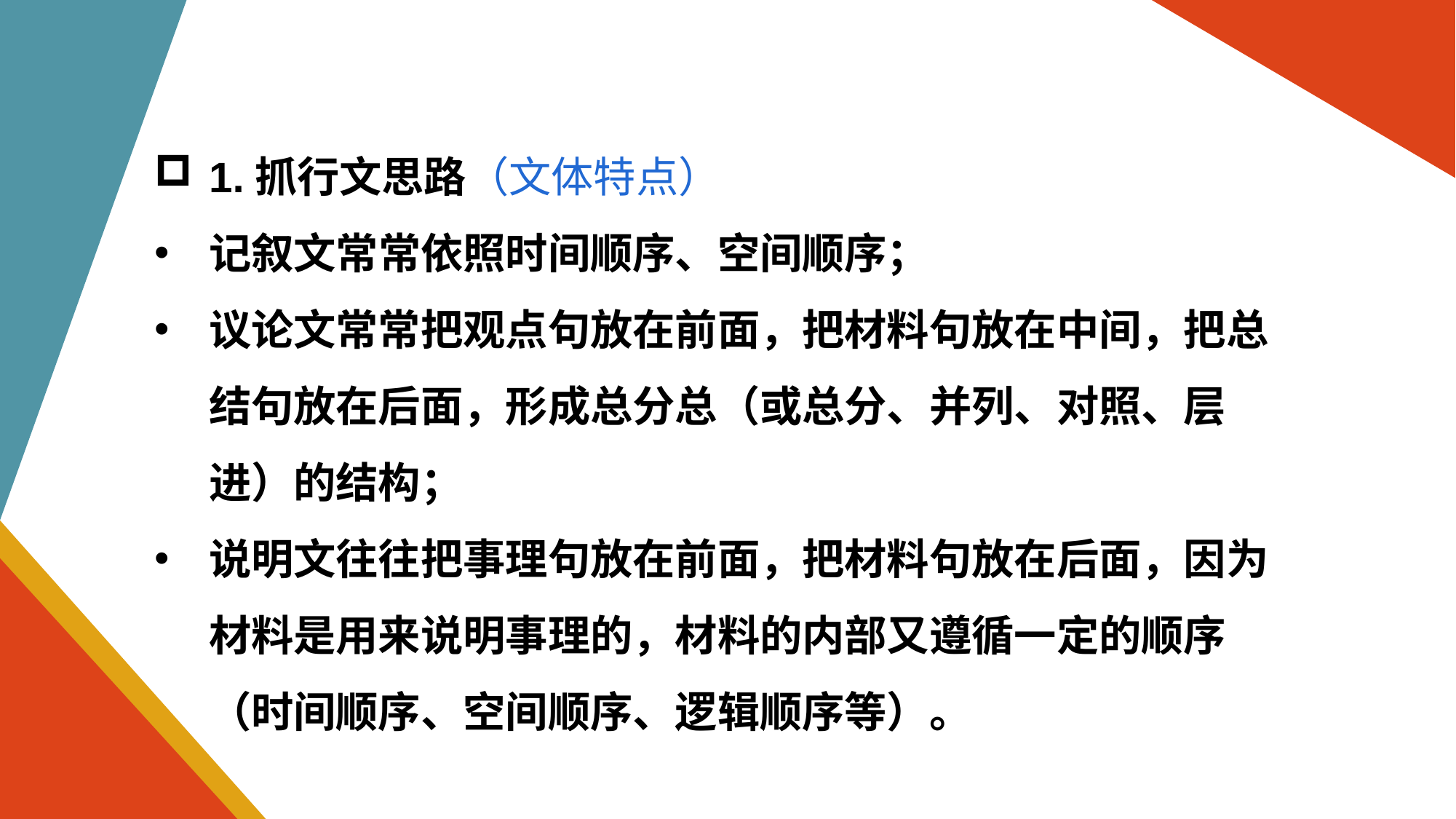

1.抓行文思路（文体特点）
记叙文常常依照时间顺序、空间顺序；
议论文常常把观点句放在前面，把材料句放在中间，把总结句放在后面，形成总分总（或总分、并列、对照、层进）的结构；
说明文往往把事理句放在前面，把材料句放在后面，因为材料是用来说明事理的，材料的内部又遵循一定的顺序（时间顺序、空间顺序、逻辑顺序等）。